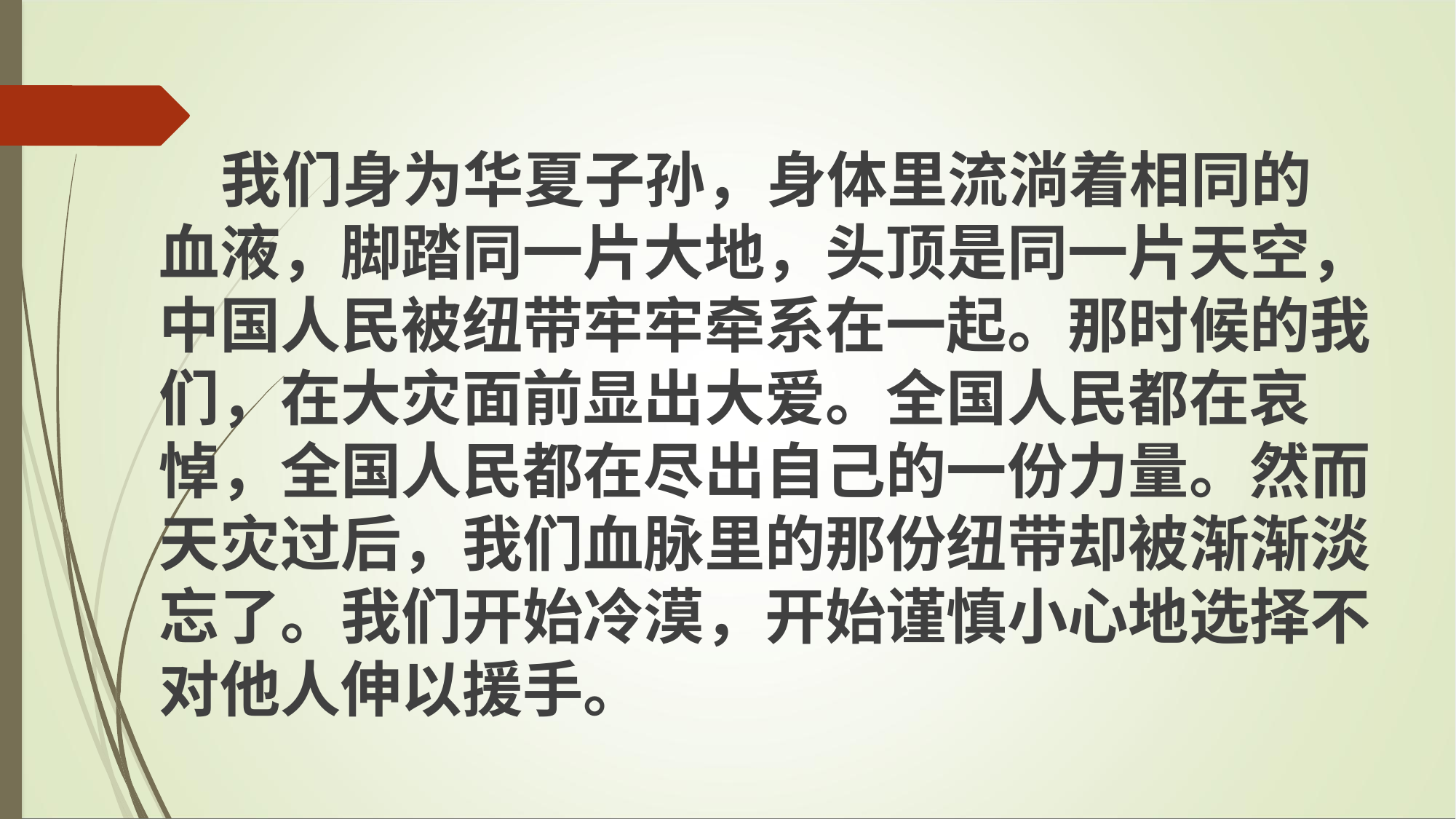

我们身为华夏子孙，身体里流淌着相同的血液，脚踏同一片大地，头顶是同一片天空，中国人民被纽带牢牢牵系在一起。那时候的我们，在大灾面前显出大爱。全国人民都在哀悼，全国人民都在尽出自己的一份力量。然而天灾过后，我们血脉里的那份纽带却被渐渐淡忘了。我们开始冷漠，开始谨慎小心地选择不对他人伸以援手。